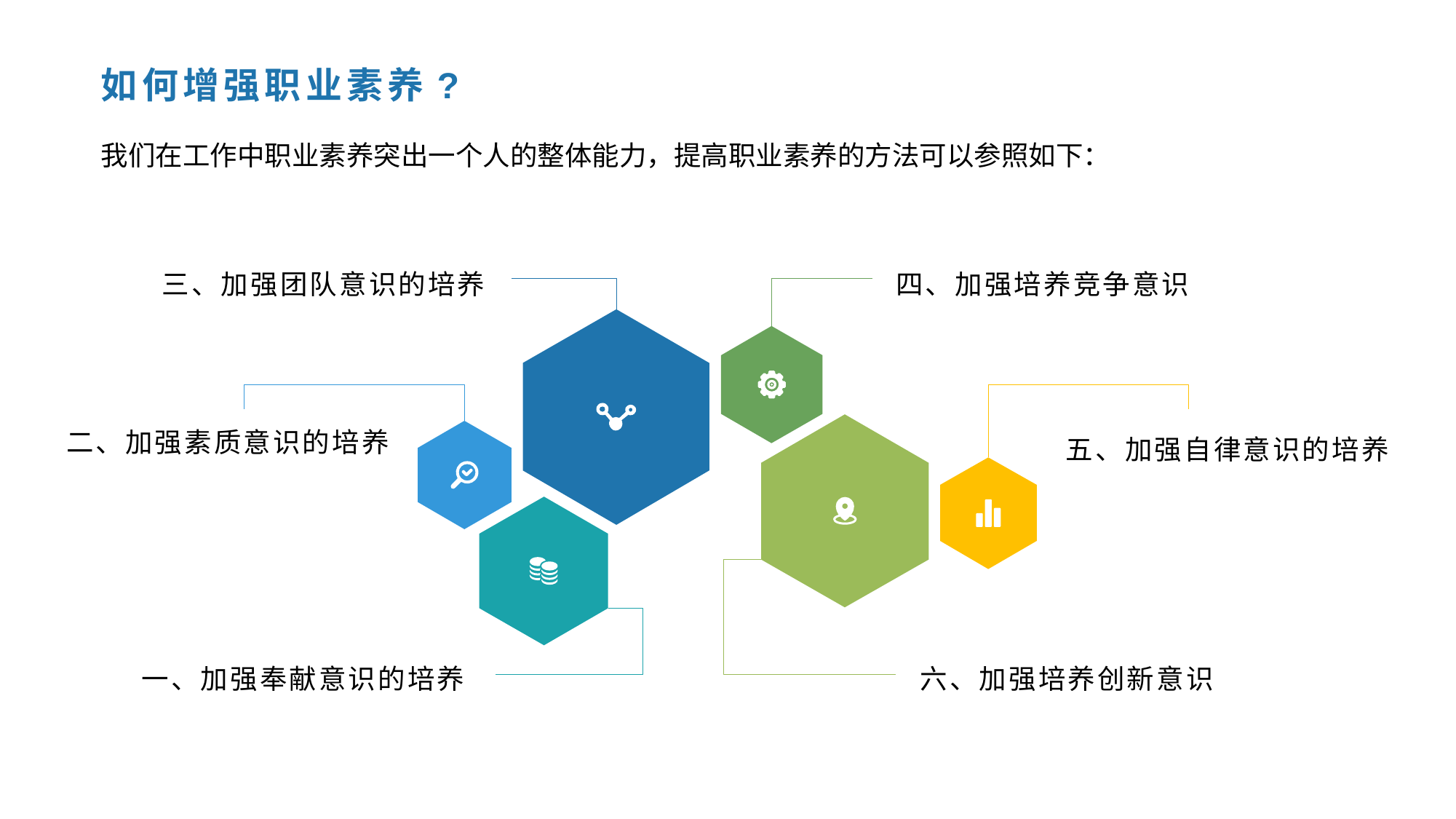

如何增强职业素养?
我们在工作中职业素养突出一个人的整体能力，提高职业素养的方法可以参照如下：
三、加强团队意识的培养
四、加强培养竞争意识

二、加强素质意识的培养

五、加强自律意识的培养

一、加强奉献意识的培养
六、加强培养创新意识